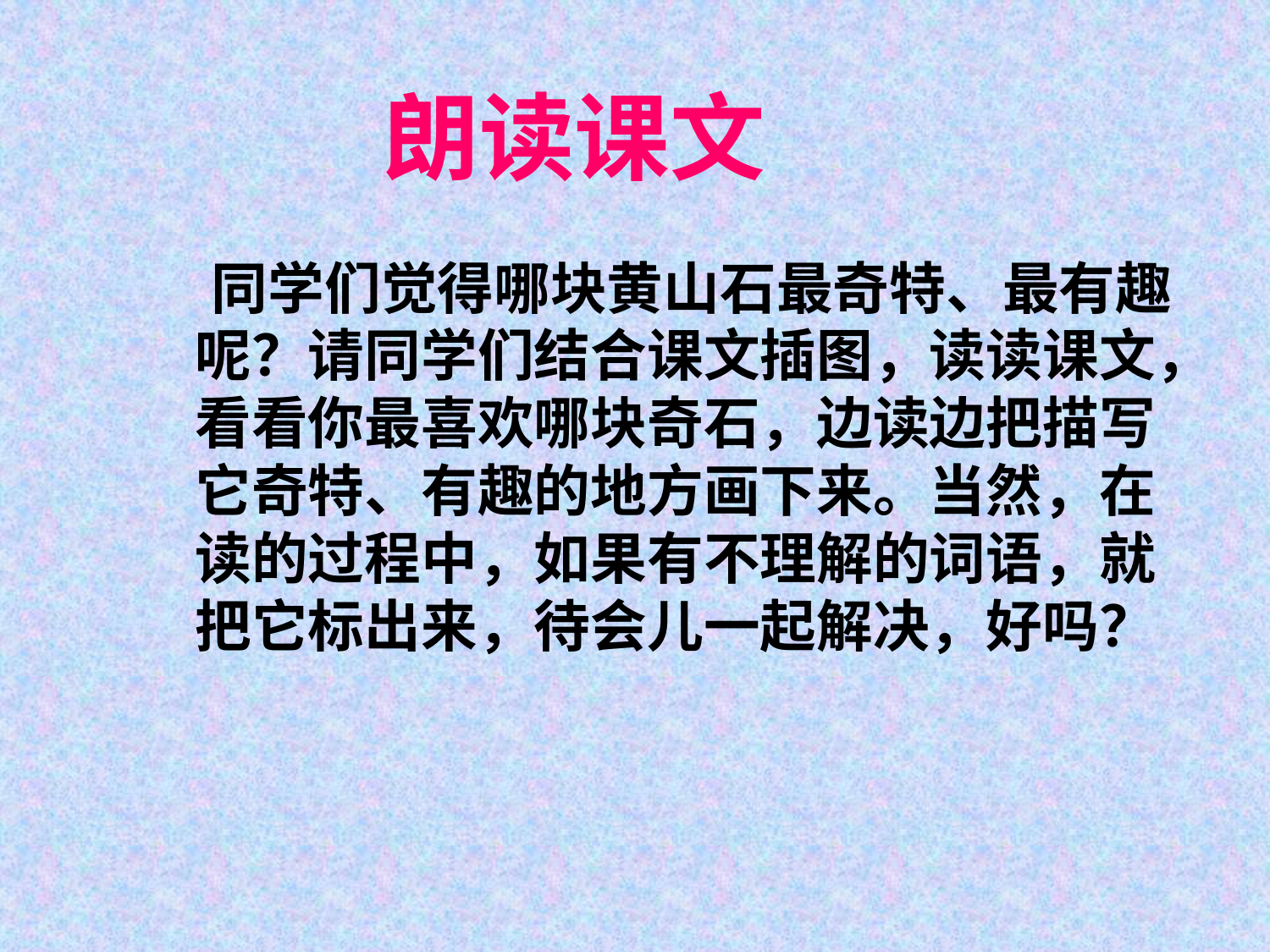

# 朗读课文
    同学们觉得哪块黄山石最奇特、最有趣呢？请同学们结合课文插图，读读课文，看看你最喜欢哪块奇石，边读边把描写它奇特、有趣的地方画下来。当然，在读的过程中，如果有不理解的词语，就把它标出来，待会儿一起解决，好吗？